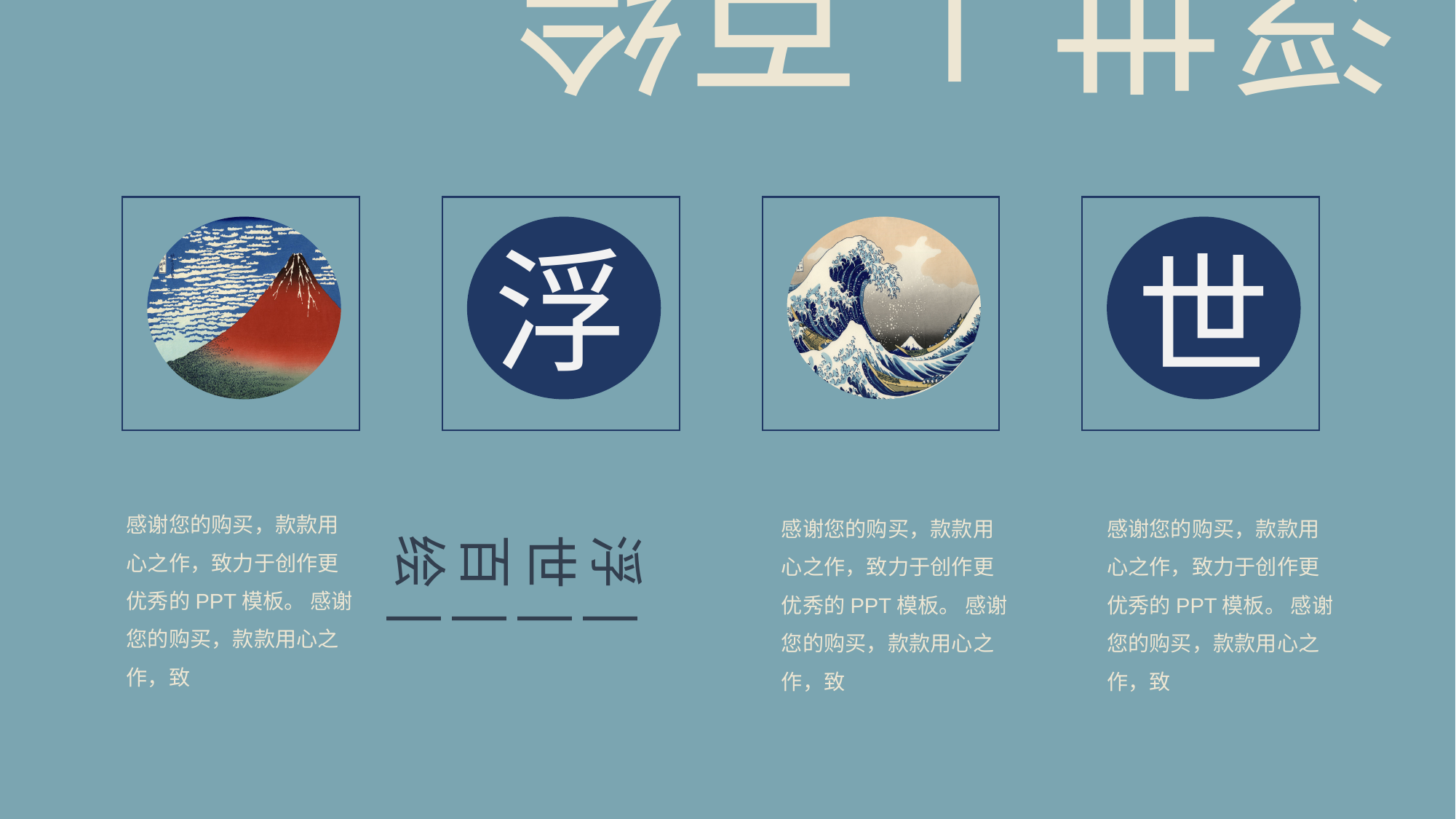

浮世|百绘

浮

世
感谢您的购买，款款用心之作，致力于创作更优秀的PPT模板。 感谢您的购买，款款用心之作，致
感谢您的购买，款款用心之作，致力于创作更优秀的PPT模板。 感谢您的购买，款款用心之作，致

感谢您的购买，款款用心之作，致力于创作更优秀的PPT模板。 感谢您的购买，款款用心之作，致

浮|世|百|绘|